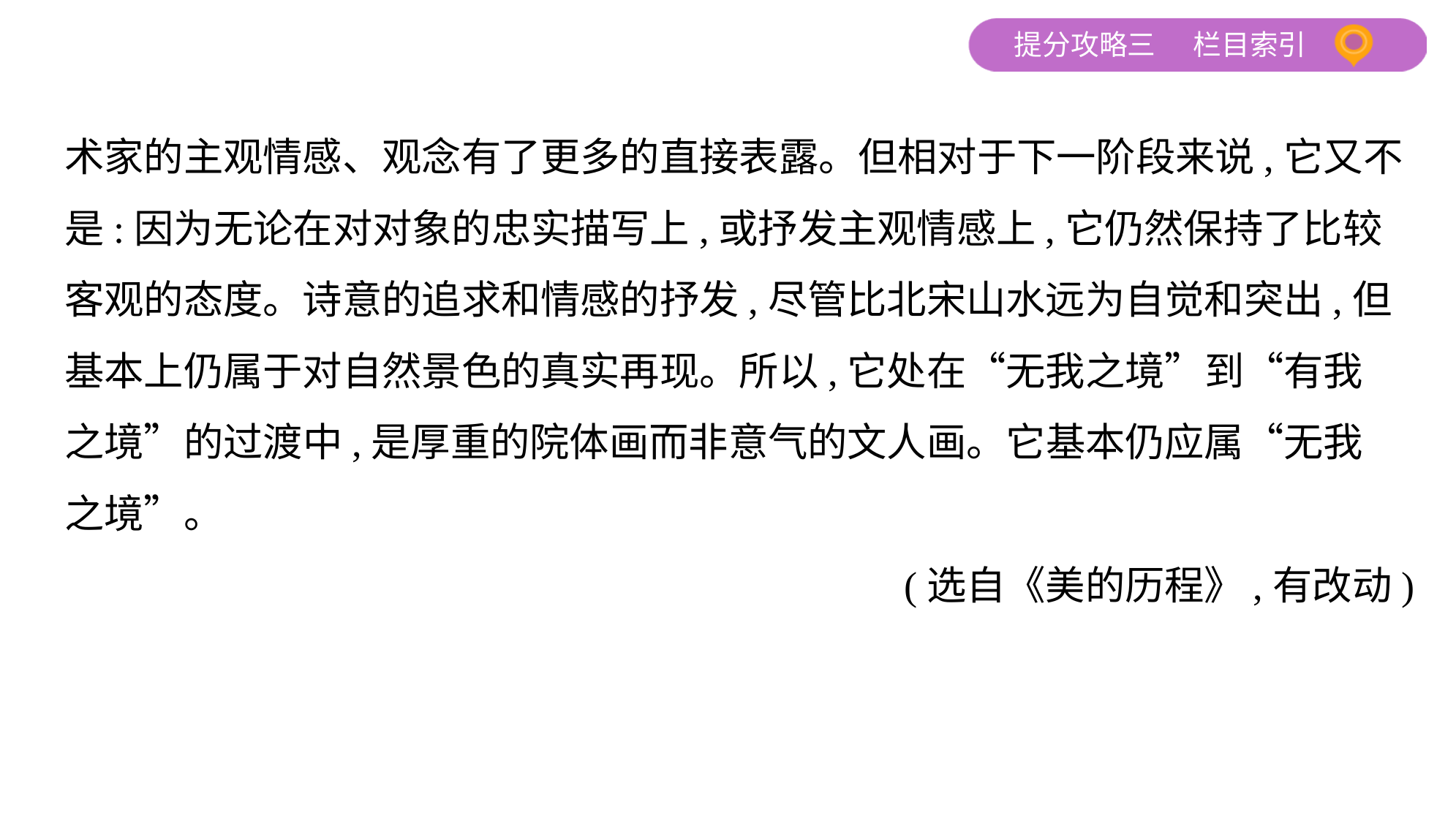

术家的主观情感、观念有了更多的直接表露。但相对于下一阶段来说,它又不
是:因为无论在对对象的忠实描写上,或抒发主观情感上,它仍然保持了比较
客观的态度。诗意的追求和情感的抒发,尽管比北宋山水远为自觉和突出,但
基本上仍属于对自然景色的真实再现。所以,它处在“无我之境”到“有我
之境”的过渡中,是厚重的院体画而非意气的文人画。它基本仍应属“无我
之境”。
                                                                                     (选自《美的历程》,有改动)